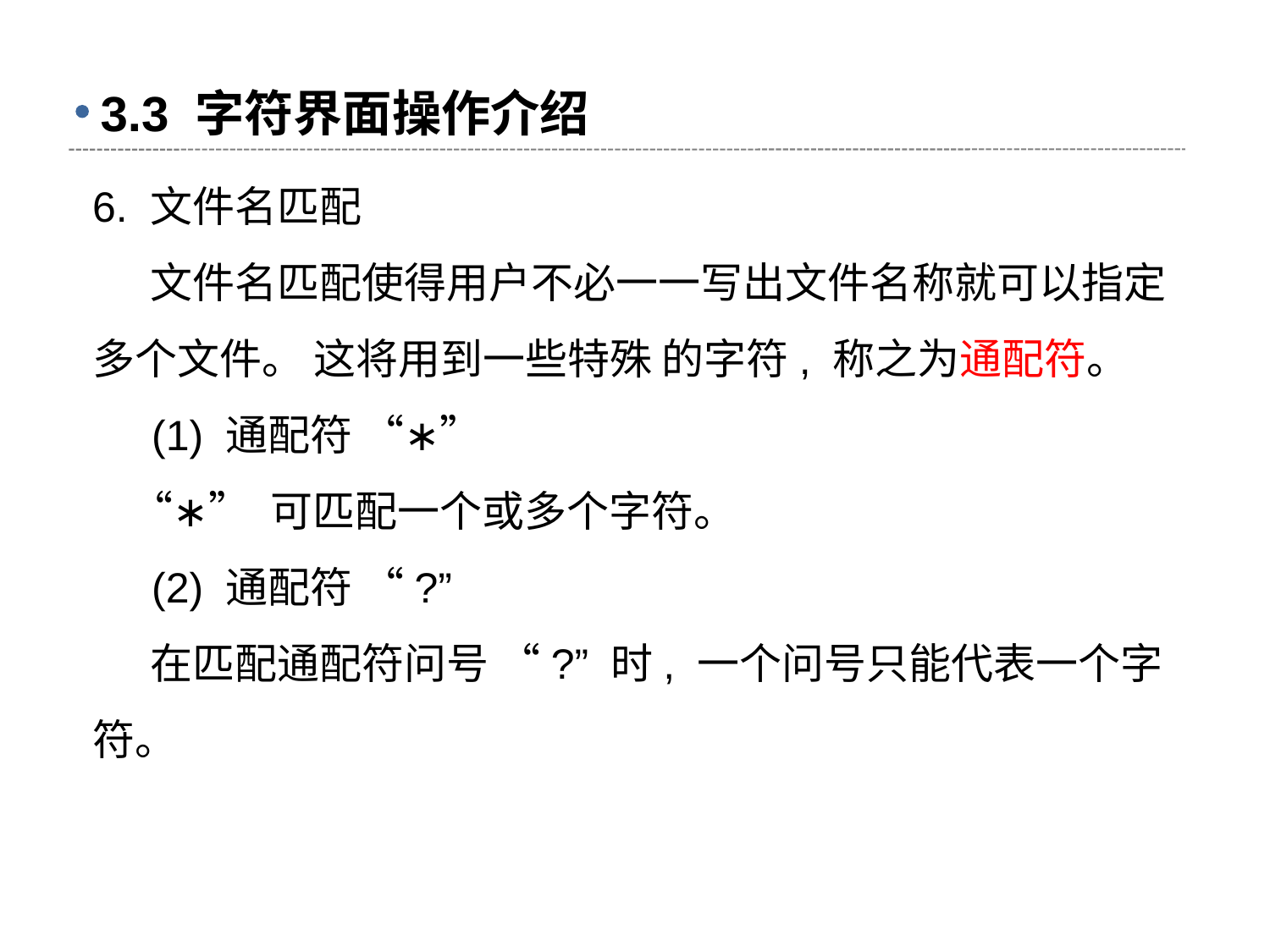

# 3.3 字符界面操作介绍
6. 文件名匹配
     文件名匹配使得用户不必一一写出文件名称就可以指定多个文件。 这将用到一些特殊 的字符, 称之为通配符。
     (1) 通配符 “∗”
    “∗” 可匹配一个或多个字符。
     (2) 通配符 “?”
     在匹配通配符问号 “?” 时, 一个问号只能代表一个字符。